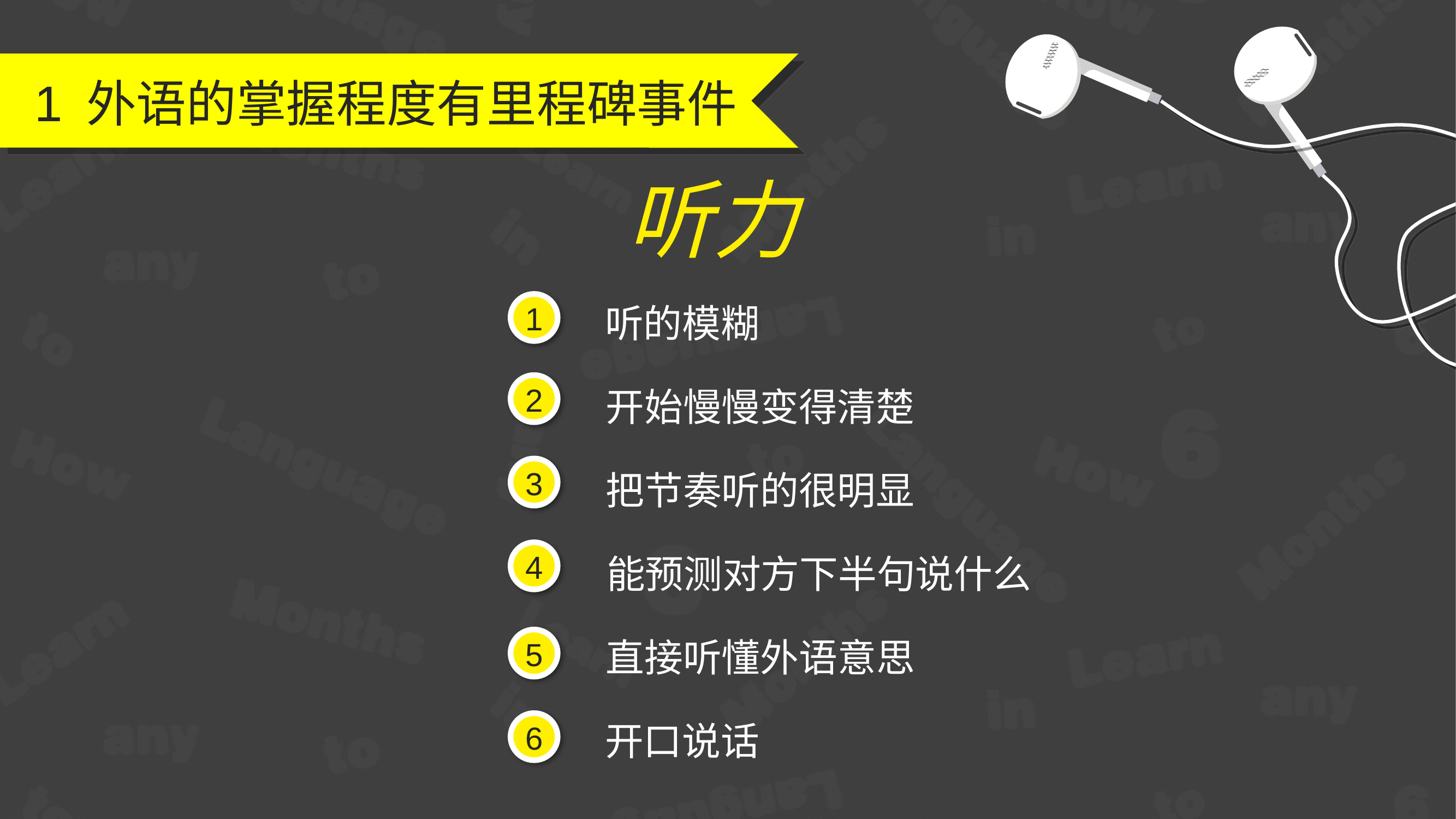

1
1
外语的掌握程度有里程碑事件
听力

1
听的模糊

2
开始慢慢变得清楚

3
把节奏听的很明显

4
能预测对方下半句说什么
直接听懂外语意思

5
开口说话

6